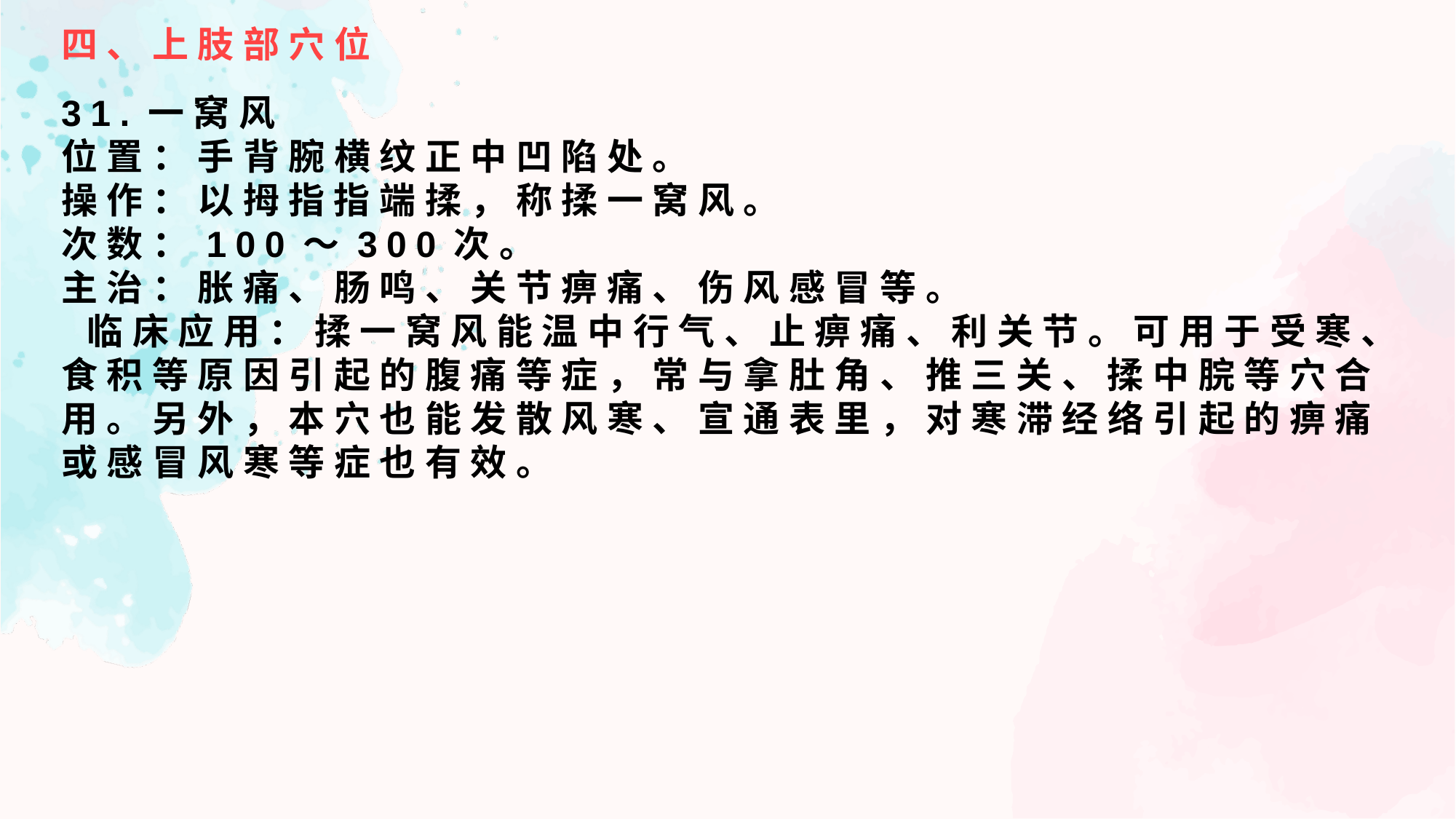

四、上肢部穴位
31.一窝风
位置：手背腕横纹正中凹陷处。
操作：以拇指指端揉，称揉一窝风。
次数：100～300次。
主治：胀痛、肠鸣、关节痹痛、伤风感冒等。
 临床应用：揉一窝风能温中行气、止痹痛、利关节。可用于受寒、食积等原因引起的腹痛等症，常与拿肚角、推三关、揉中脘等穴合用。另外，本穴也能发散风寒、宣通表里，对寒滞经络引起的痹痛或感冒风寒等症也有效。